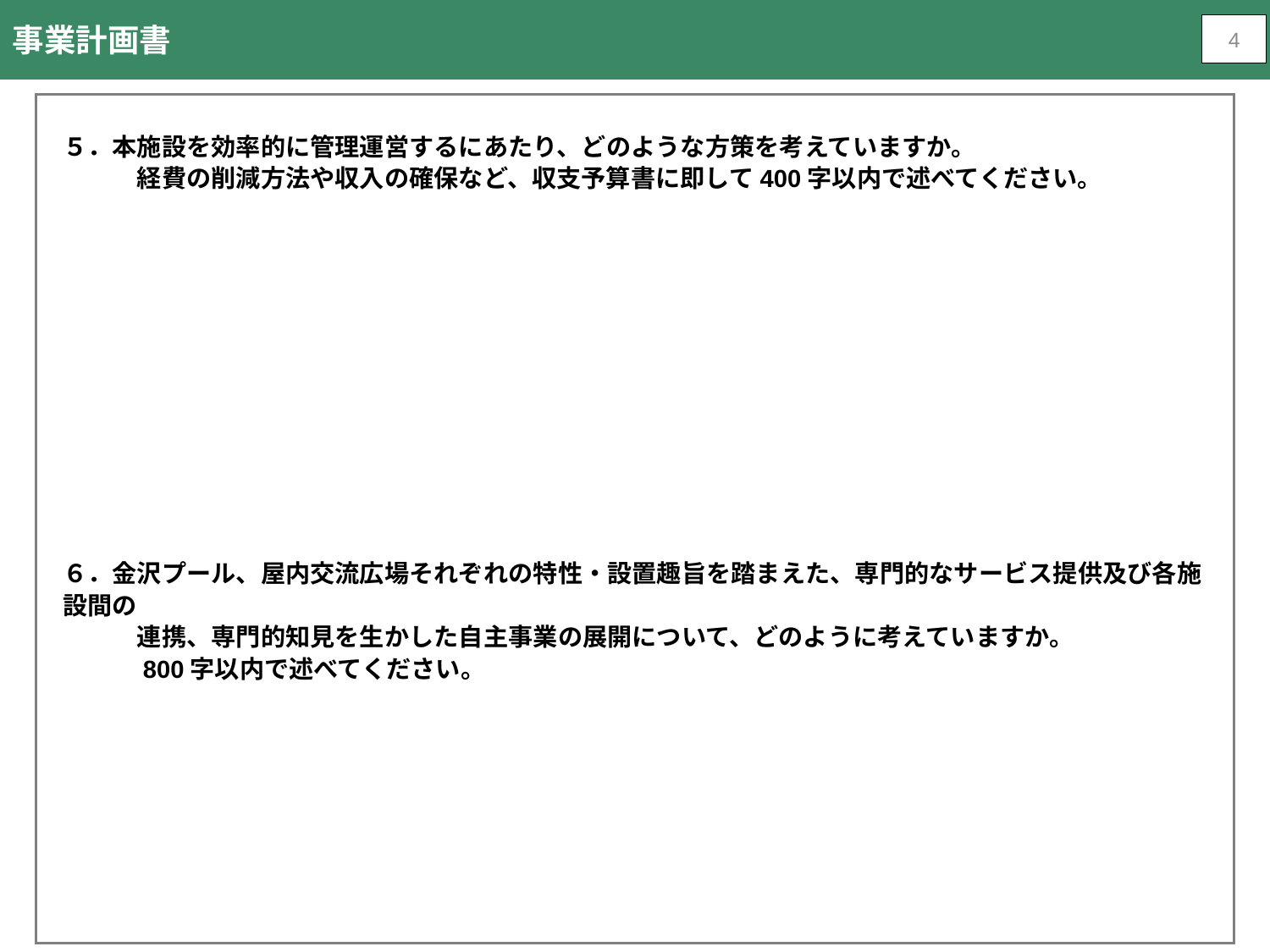

事業計画書
4

５．本施設を効率的に管理運営するにあたり、どのような方策を考えていますか。
　　　経費の削減方法や収入の確保など、収支予算書に即して400字以内で述べてください。

６．金沢プール、屋内交流広場それぞれの特性・設置趣旨を踏まえた、専門的なサービス提供及び各施設間の
　　　連携、専門的知見を生かした自主事業の展開について、どのように考えていますか。
　　　800字以内で述べてください。